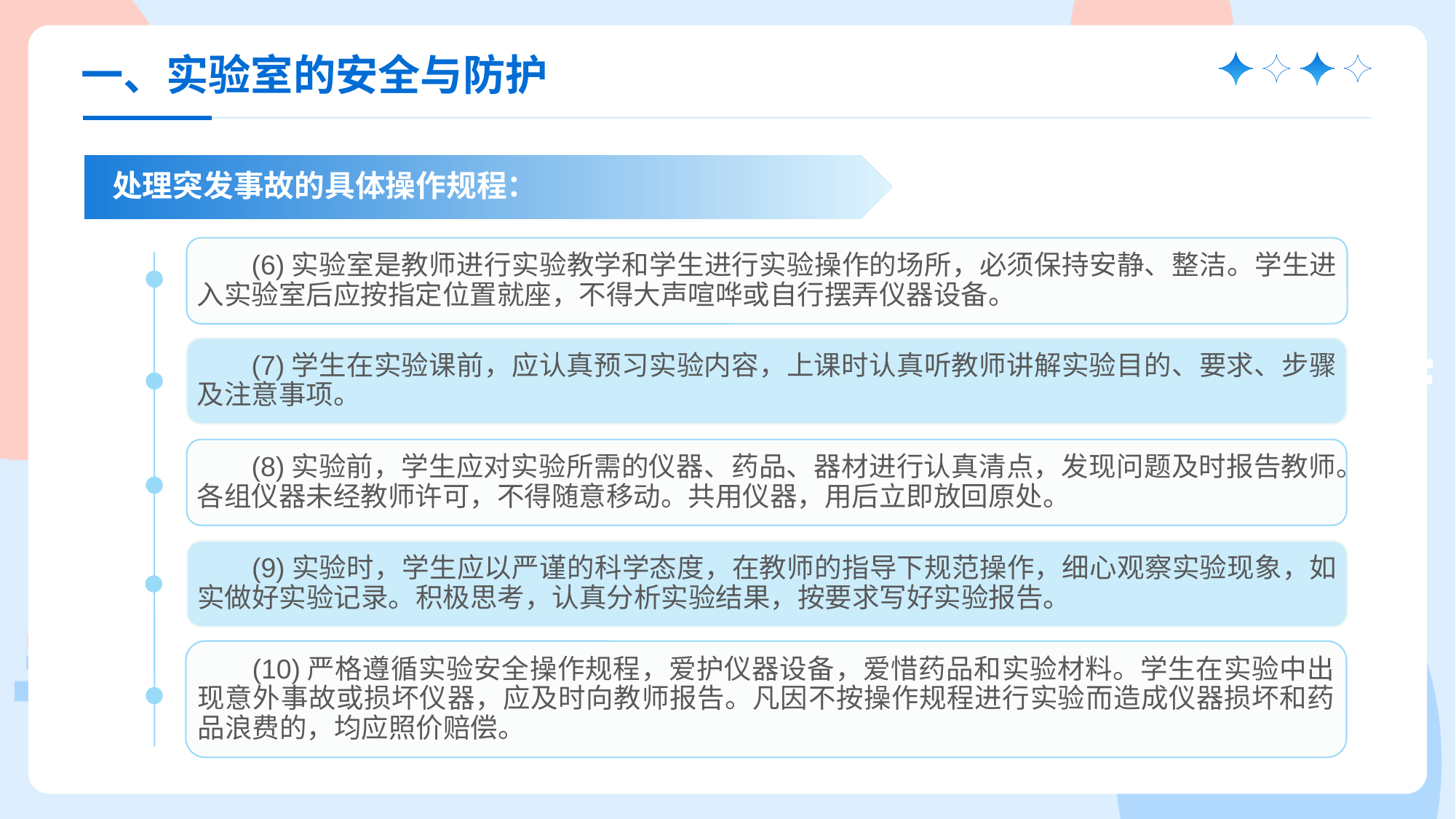

一、实验室的安全与防护
处理突发事故的具体操作规程：
(6)实验室是教师进行实验教学和学生进行实验操作的场所，必须保持安静、整洁。学生进入实验室后应按指定位置就座，不得大声喧哗或自行摆弄仪器设备。

(7)学生在实验课前，应认真预习实验内容，上课时认真听教师讲解实验目的、要求、步骤及注意事项。
(8)实验前，学生应对实验所需的仪器、药品、器材进行认真清点，发现问题及时报告教师。各组仪器未经教师许可，不得随意移动。共用仪器，用后立即放回原处。

(9)实验时，学生应以严谨的科学态度，在教师的指导下规范操作，细心观察实验现象，如实做好实验记录。积极思考，认真分析实验结果，按要求写好实验报告。

(10)严格遵循实验安全操作规程，爱护仪器设备，爱惜药品和实验材料。学生在实验中出现意外事故或损坏仪器，应及时向教师报告。凡因不按操作规程进行实验而造成仪器损坏和药品浪费的，均应照价赔偿。